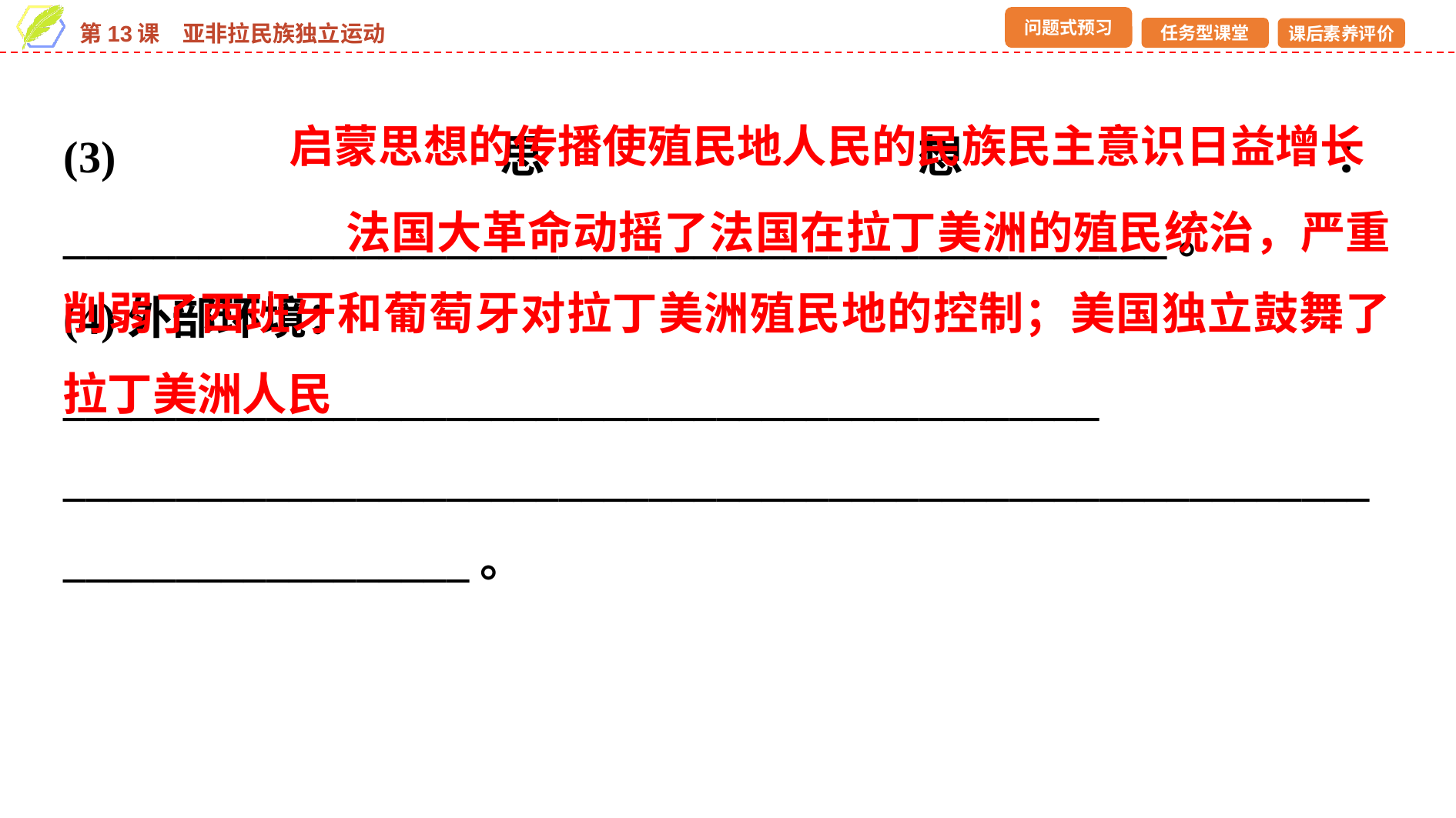

(3)思想：_________________________________________________。
(4)外部环境：______________________________________________
____________________________________________________________________________。
启蒙思想的传播使殖民地人民的民族民主意识日益增长
法国大革命动摇了法国在拉丁美洲的殖民统治，严重削弱了西班牙和葡萄牙对拉丁美洲殖民地的控制；美国独立鼓舞了拉丁美洲人民